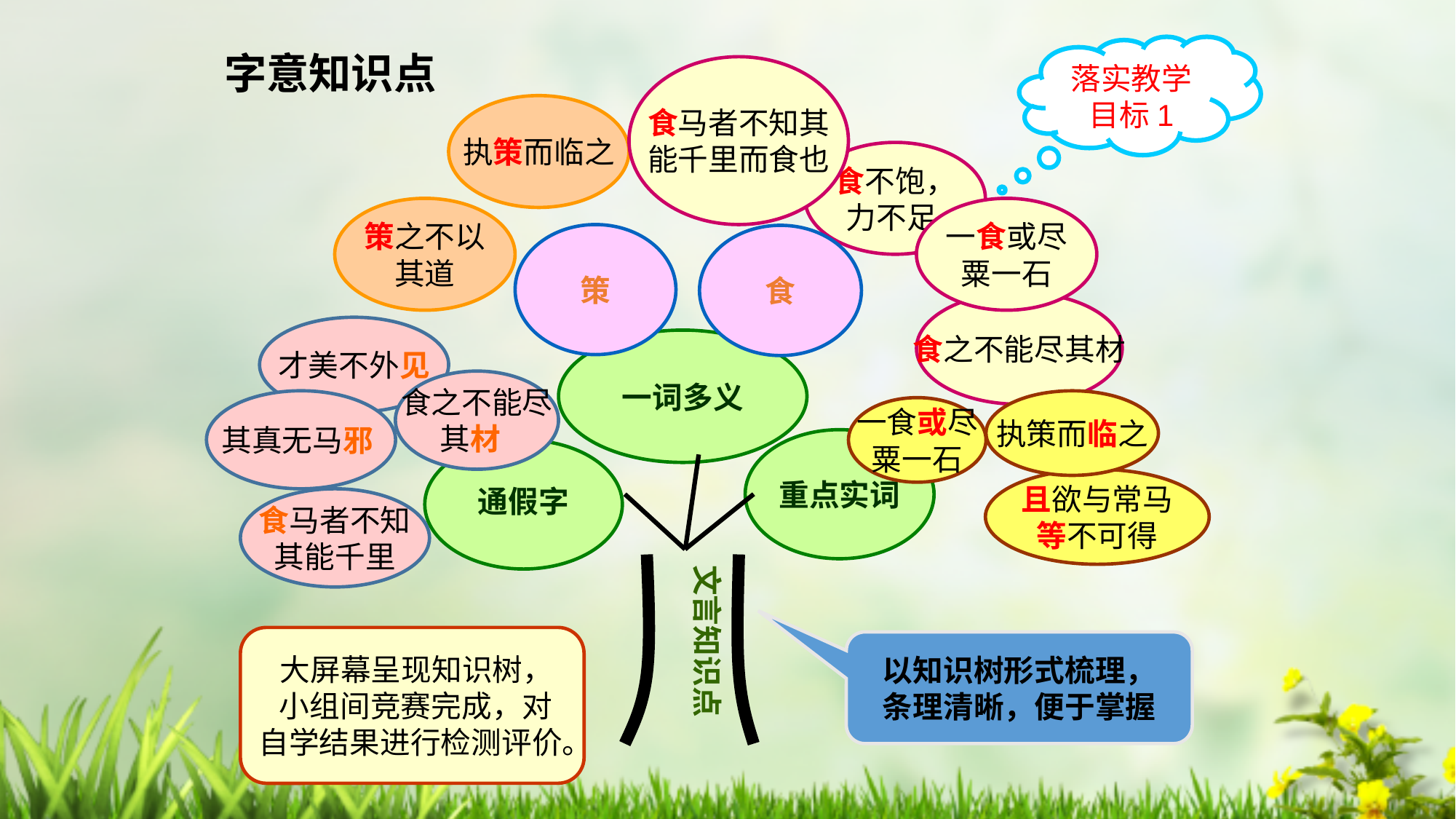

落实教学目标1
字意知识点
食马者不知其
能千里而食也
执策而临之
食不饱，
力不足
策之不以
其道
一食或尽
粟一石
策
食
食之不能尽其材
才美不外见
一词多义
食之不能尽
其材
其真无马邪
执策而临之
一食或尽
粟一石
重点实词
通假字

且欲与常马
等不可得
食马者不知
其能千里

文言知识点

  大屏幕呈现知识树，
  小组间竞赛完成，对
自学结果进行检测评价。
以知识树形式梳理，
条理清晰，便于掌握